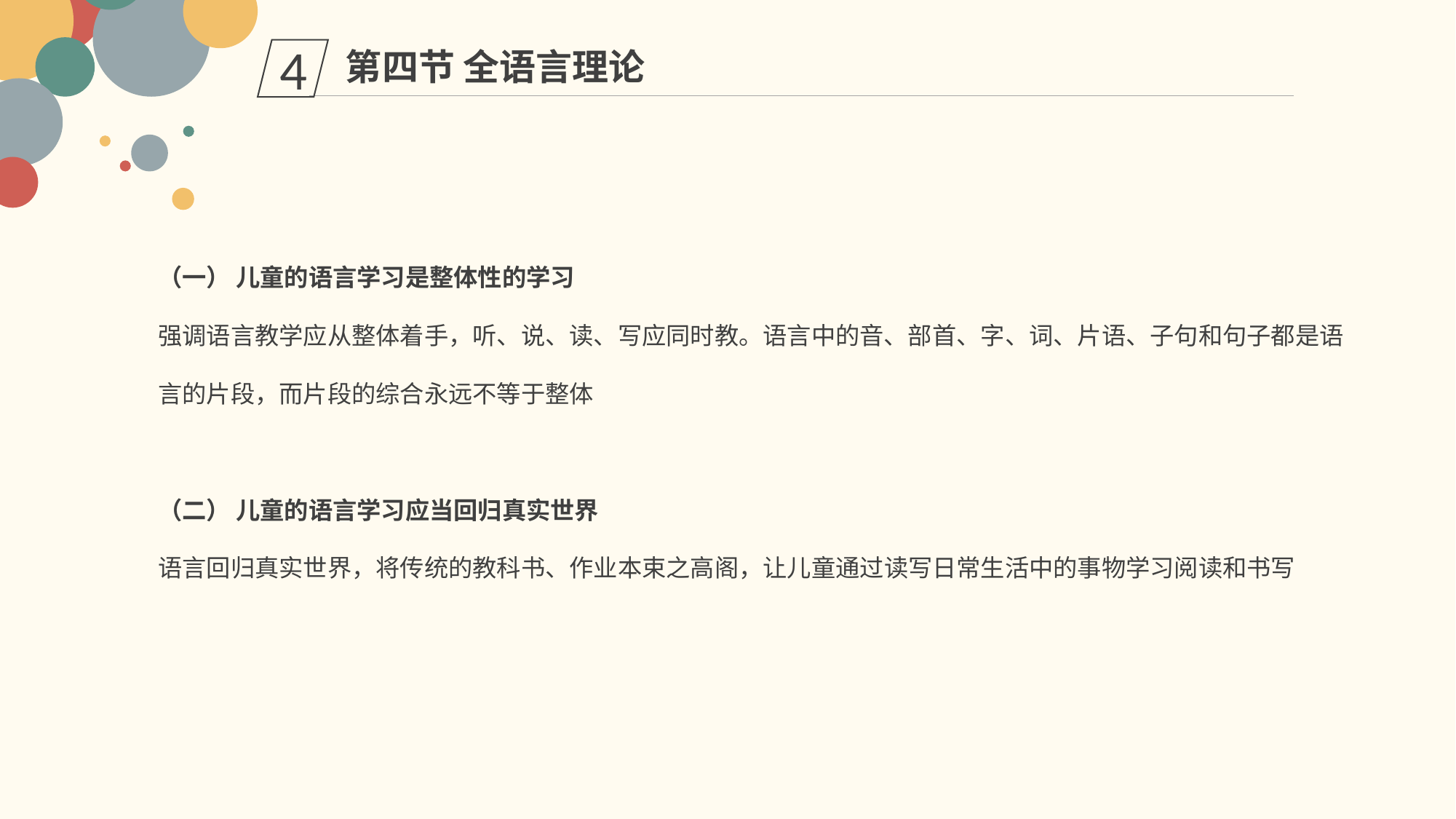

第四节 全语言理论
4
（一） 儿童的语言学习是整体性的学习
强调语言教学应从整体着手，听、说、读、写应同时教。语言中的音、部首、字、词、片语、子句和句子都是语言的片段，而片段的综合永远不等于整体

（二） 儿童的语言学习应当回归真实世界
语言回归真实世界，将传统的教科书、作业本束之高阁，让儿童通过读写日常生活中的事物学习阅读和书写